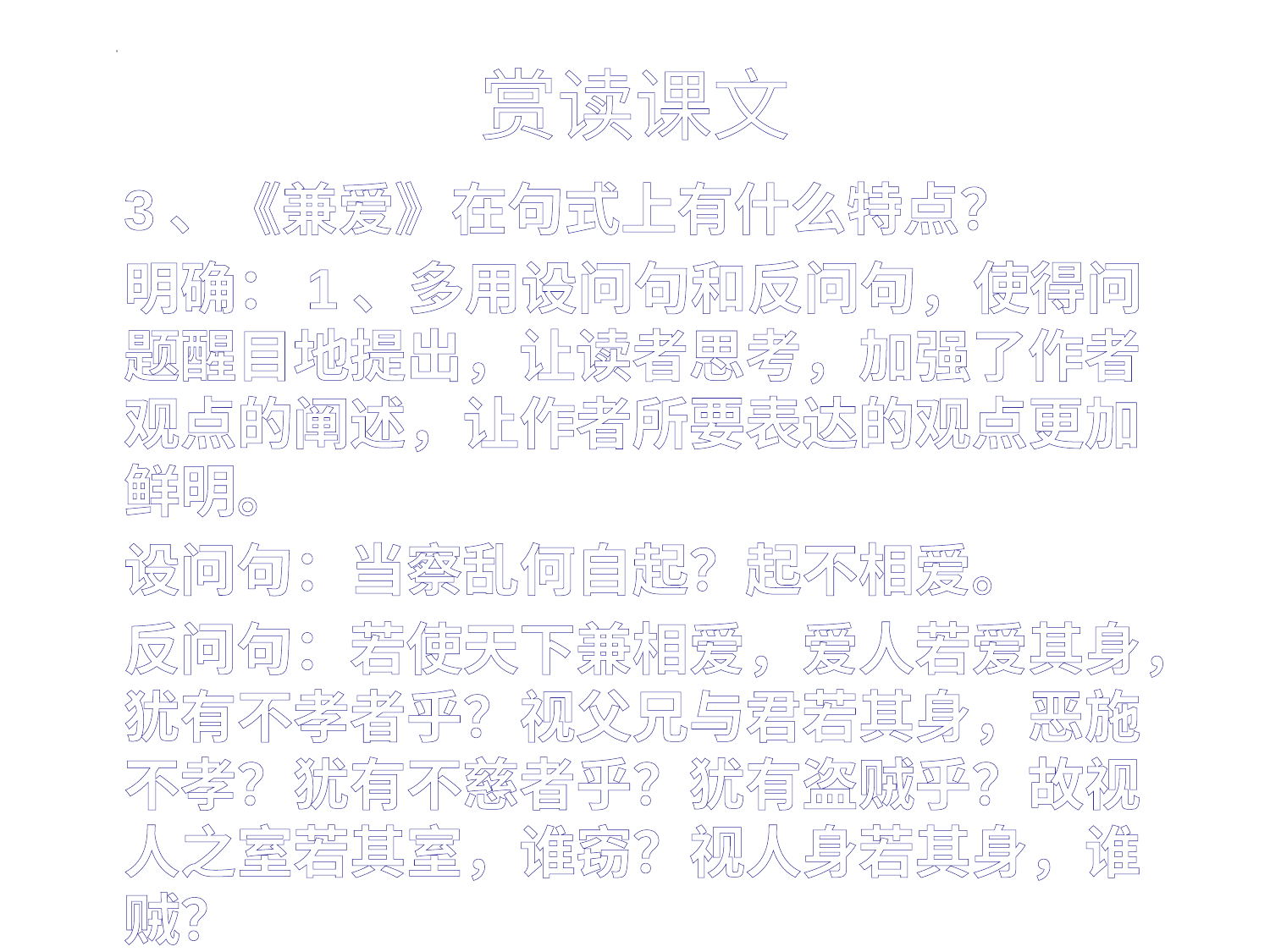

# 赏读课文
3、《兼爱》在句式上有什么特点？
明确：1、多用设问句和反问句，使得问题醒目地提出，让读者思考，加强了作者观点的阐述，让作者所要表达的观点更加鲜明。
设问句：当察乱何自起？起不相爱。
反问句：若使天下兼相爱，爱人若爱其身，犹有不孝者乎？视父兄与君若其身，恶施不孝？犹有不慈者乎？犹有盗贼乎？故视人之室若其室，谁窃？视人身若其身，谁贼？